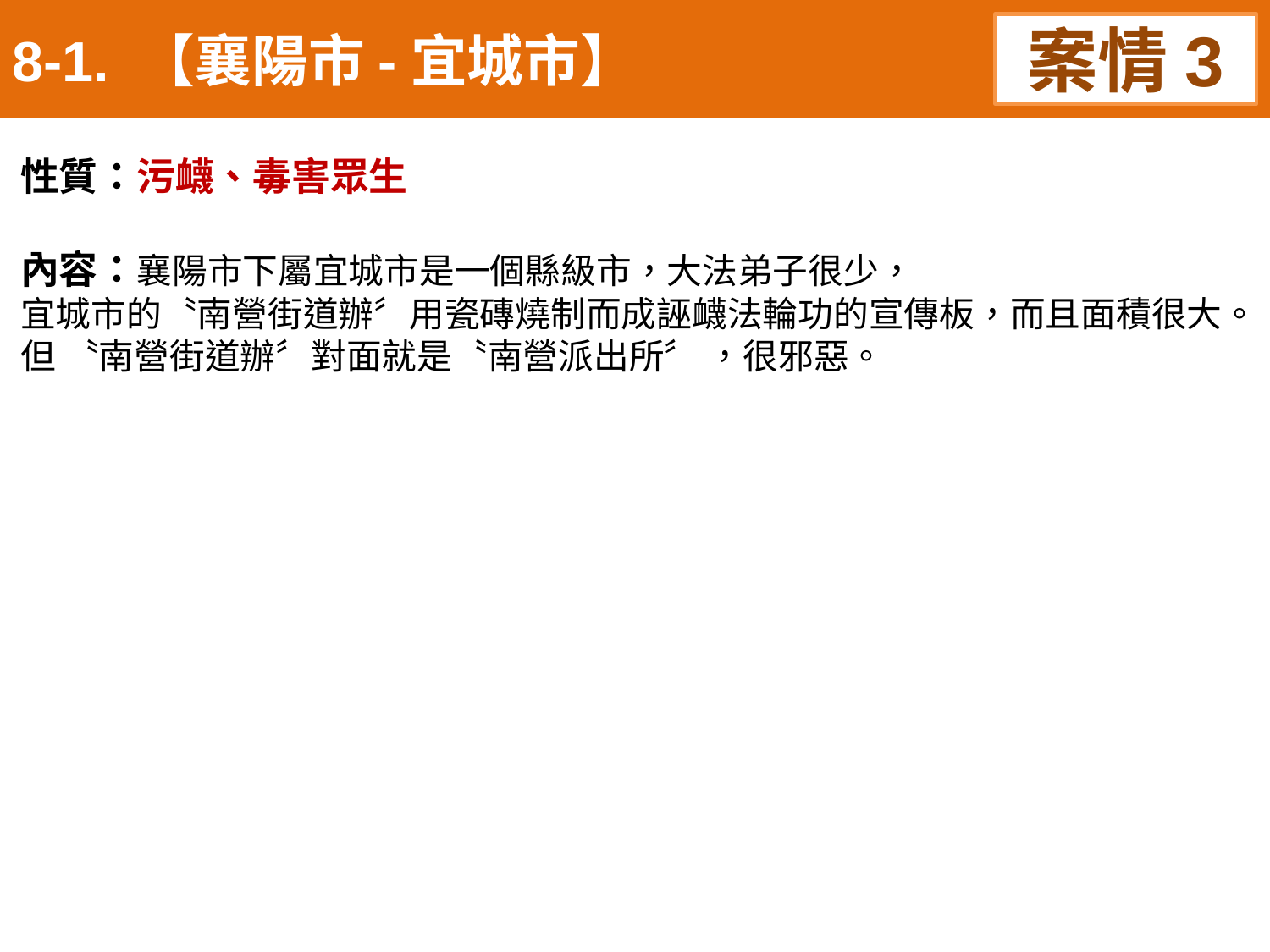

8-1. 【襄陽市-宜城市】
案情3
性質：污衊、毒害眾生

內容：襄陽市下屬宜城市是一個縣級市，大法弟子很少，
宜城市的〝南營街道辦〞用瓷磚燒制而成誣衊法輪功的宣傳板，而且面積很大。
但 〝南營街道辦〞對面就是〝南營派出所〞 ，很邪惡。